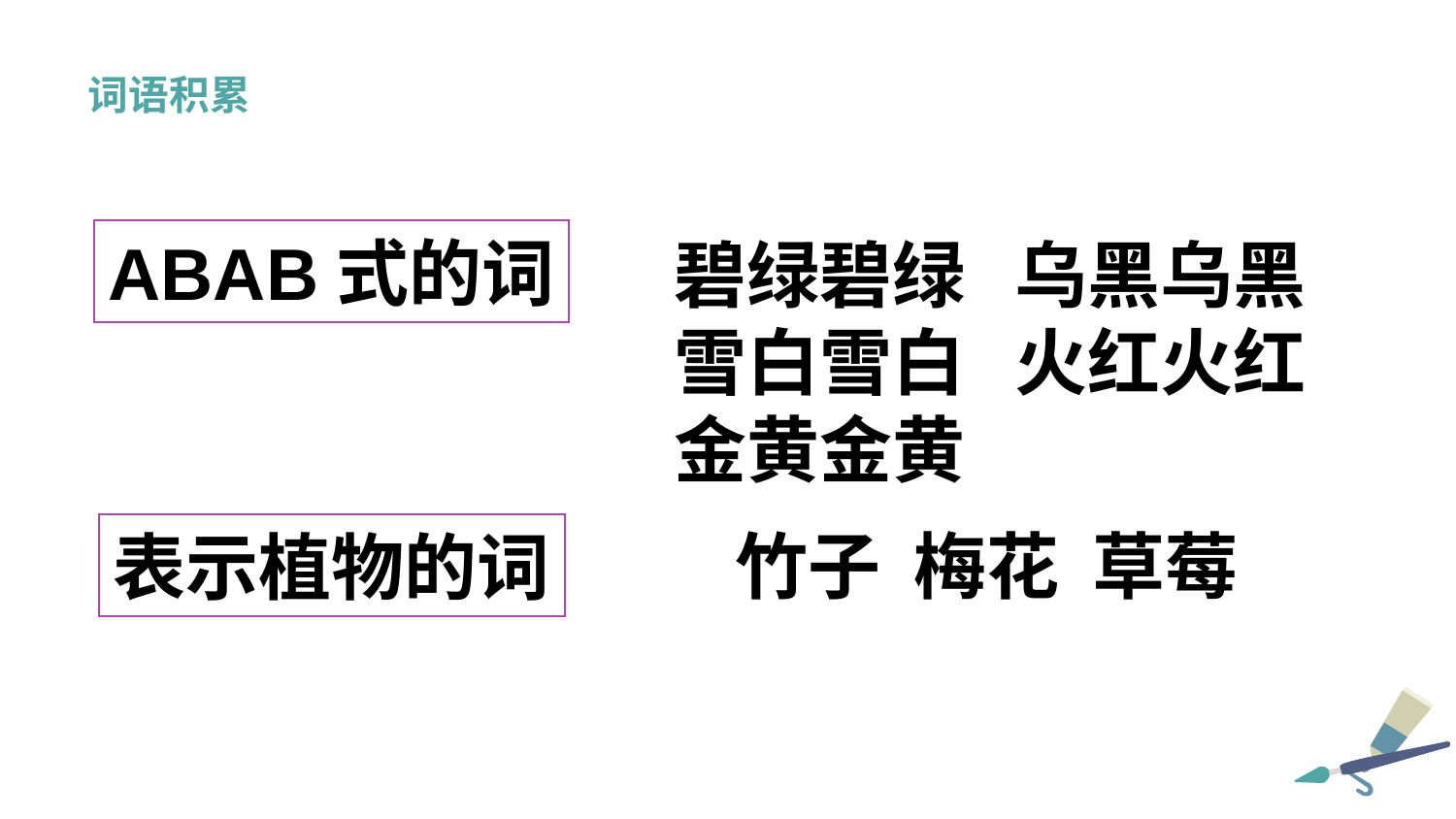

词语积累
ABAB式的词
碧绿碧绿   乌黑乌黑
雪白雪白   火红火红
金黄金黄
竹子  梅花  草莓
表示植物的词